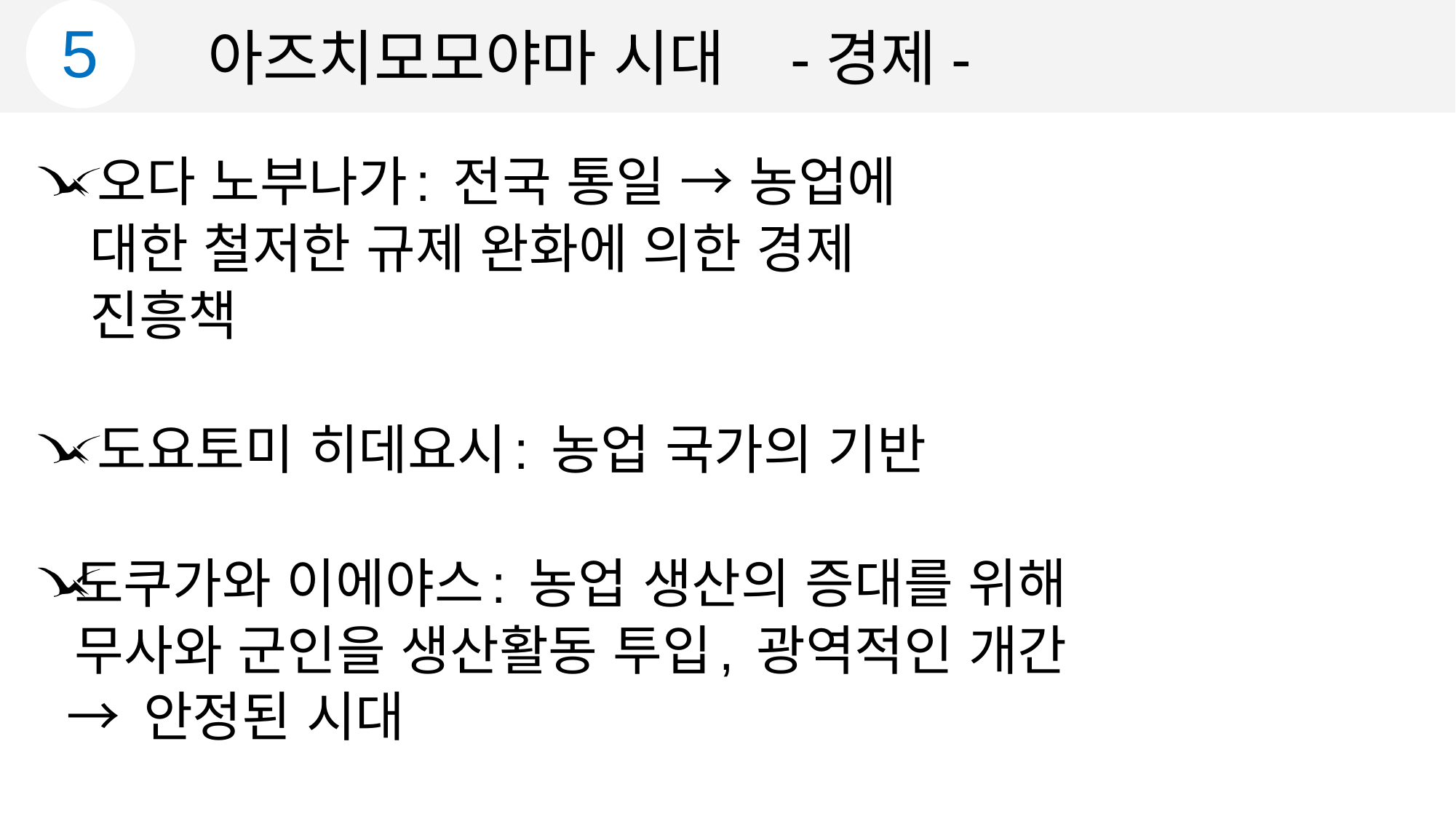

5
아즈치모모야마 시대   -경제-
 오다 노부나가: 전국 통일 → 농업에
   대한 철저한 규제 완화에 의한 경제
   진흥책

 도요토미 히데요시: 농업 국가의 기반

도쿠가와 이에야스: 농업 생산의 증대를 위해
  무사와 군인을 생산활동 투입, 광역적인 개간
  → 안정된 시대